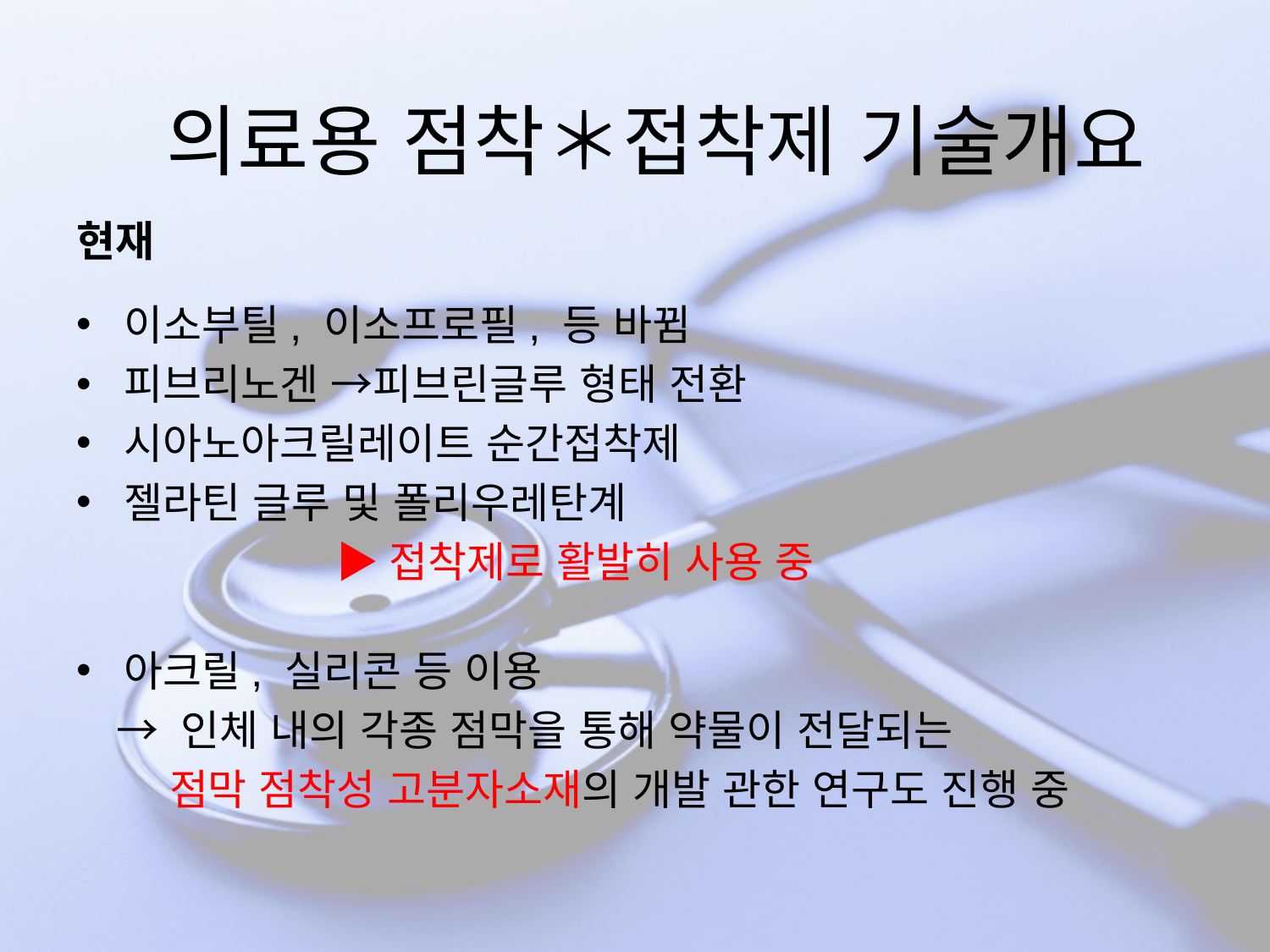

의료용 점착＊접착제 기술개요
현재

이소부틸, 이소프로필, 등 바뀜
피브리노겐 →피브린글루 형태 전환
시아노아크릴레이트 순간접착제
젤라틴 글루 및 폴리우레탄계
                      ▶접착제로 활발히 사용 중

아크릴, 실리콘 등 이용
          → 인체 내의 각종 점막을 통해 약물이 전달되는
       점막 점착성 고분자소재의 개발 관한 연구도 진행 중